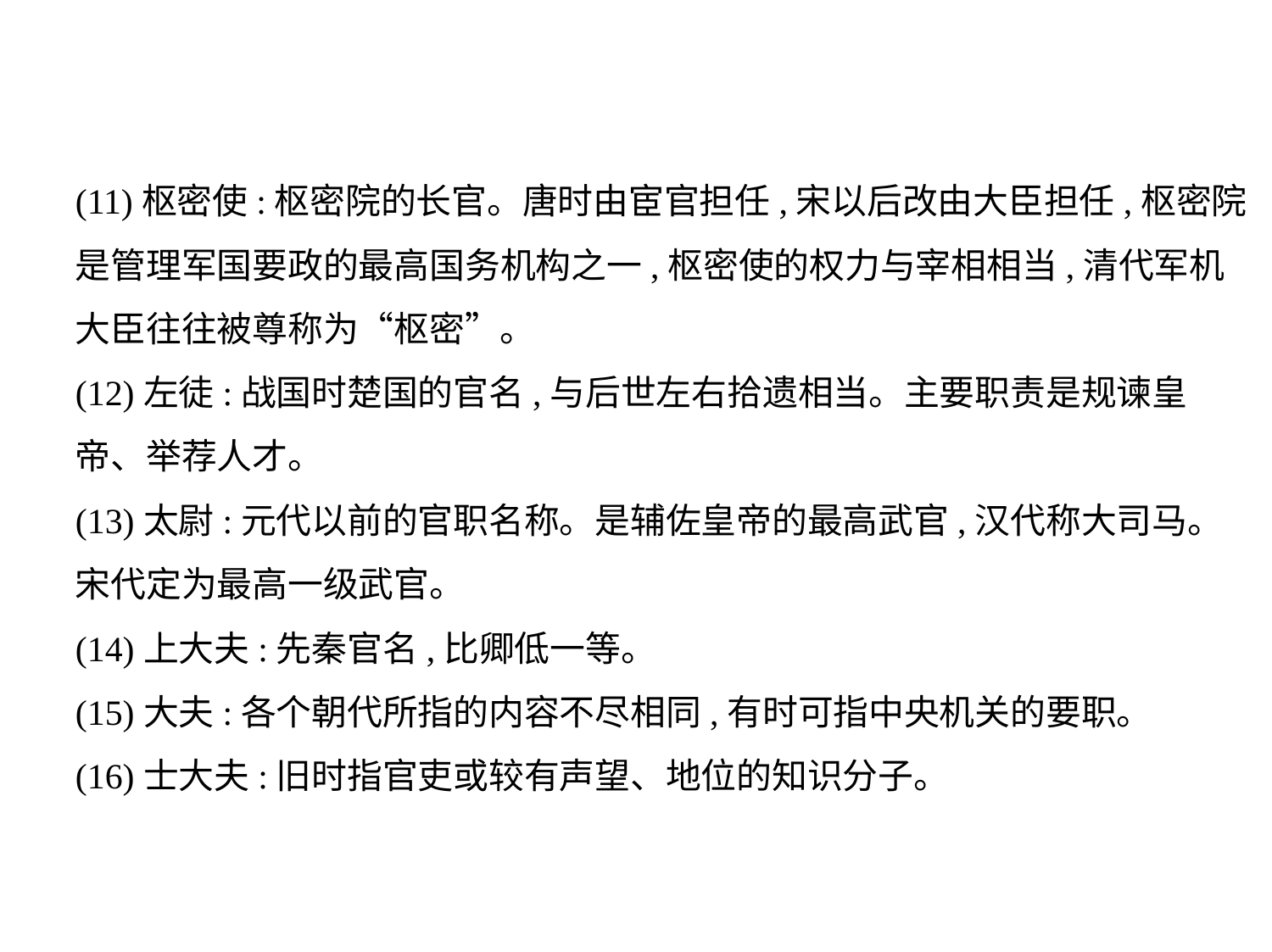

(11)枢密使:枢密院的长官。唐时由宦官担任,宋以后改由大臣担任,枢密院
是管理军国要政的最高国务机构之一,枢密使的权力与宰相相当,清代军机
大臣往往被尊称为“枢密”。
(12)左徒:战国时楚国的官名,与后世左右拾遗相当。主要职责是规谏皇
帝、举荐人才。
(13)太尉:元代以前的官职名称。是辅佐皇帝的最高武官,汉代称大司马。
宋代定为最高一级武官。
(14)上大夫:先秦官名,比卿低一等。
(15)大夫:各个朝代所指的内容不尽相同,有时可指中央机关的要职。
(16)士大夫:旧时指官吏或较有声望、地位的知识分子。